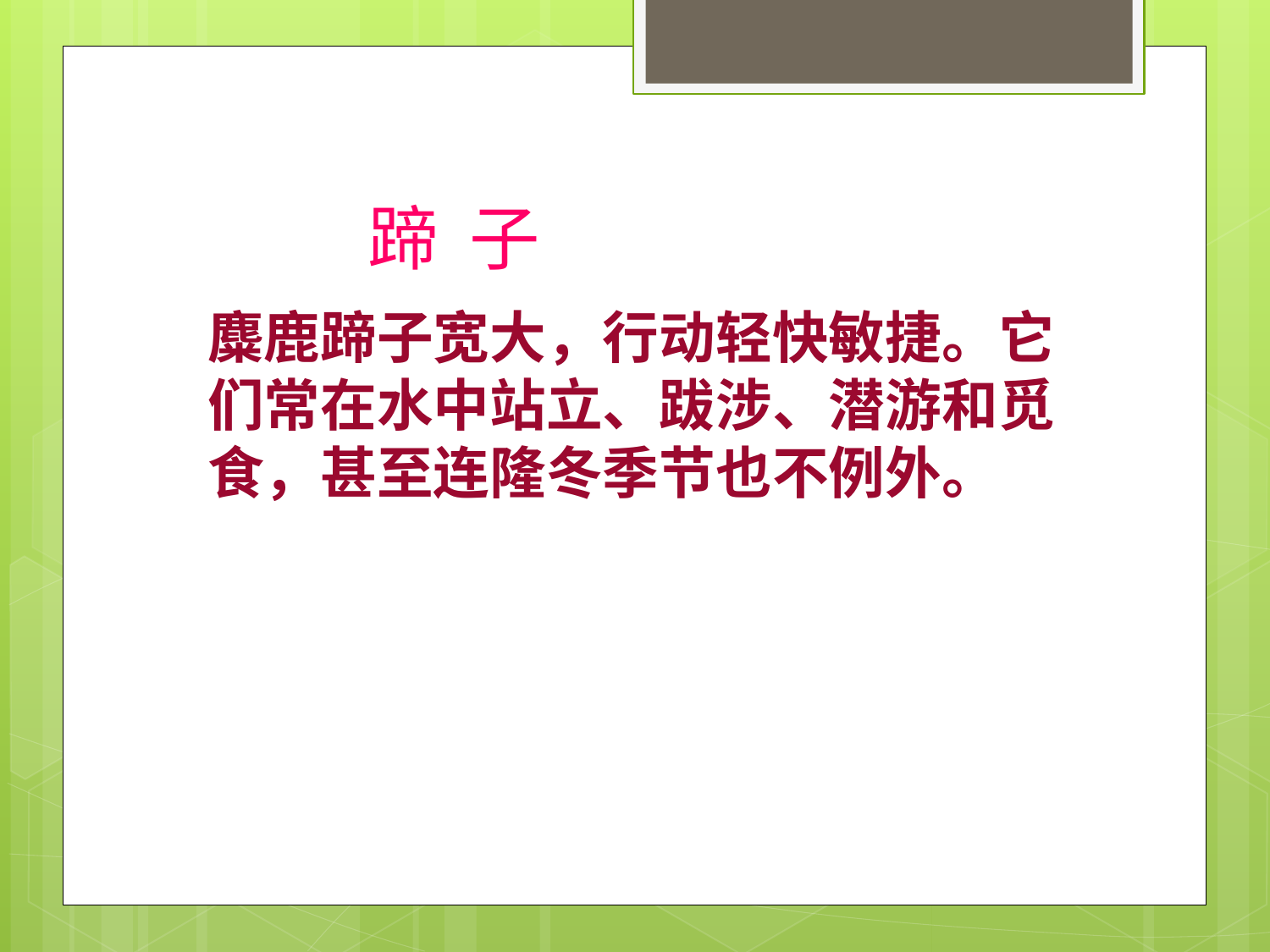

# 蹄  子
麋鹿蹄子宽大，行动轻快敏捷。它们常在水中站立、跋涉、潜游和觅食，甚至连隆冬季节也不例外。